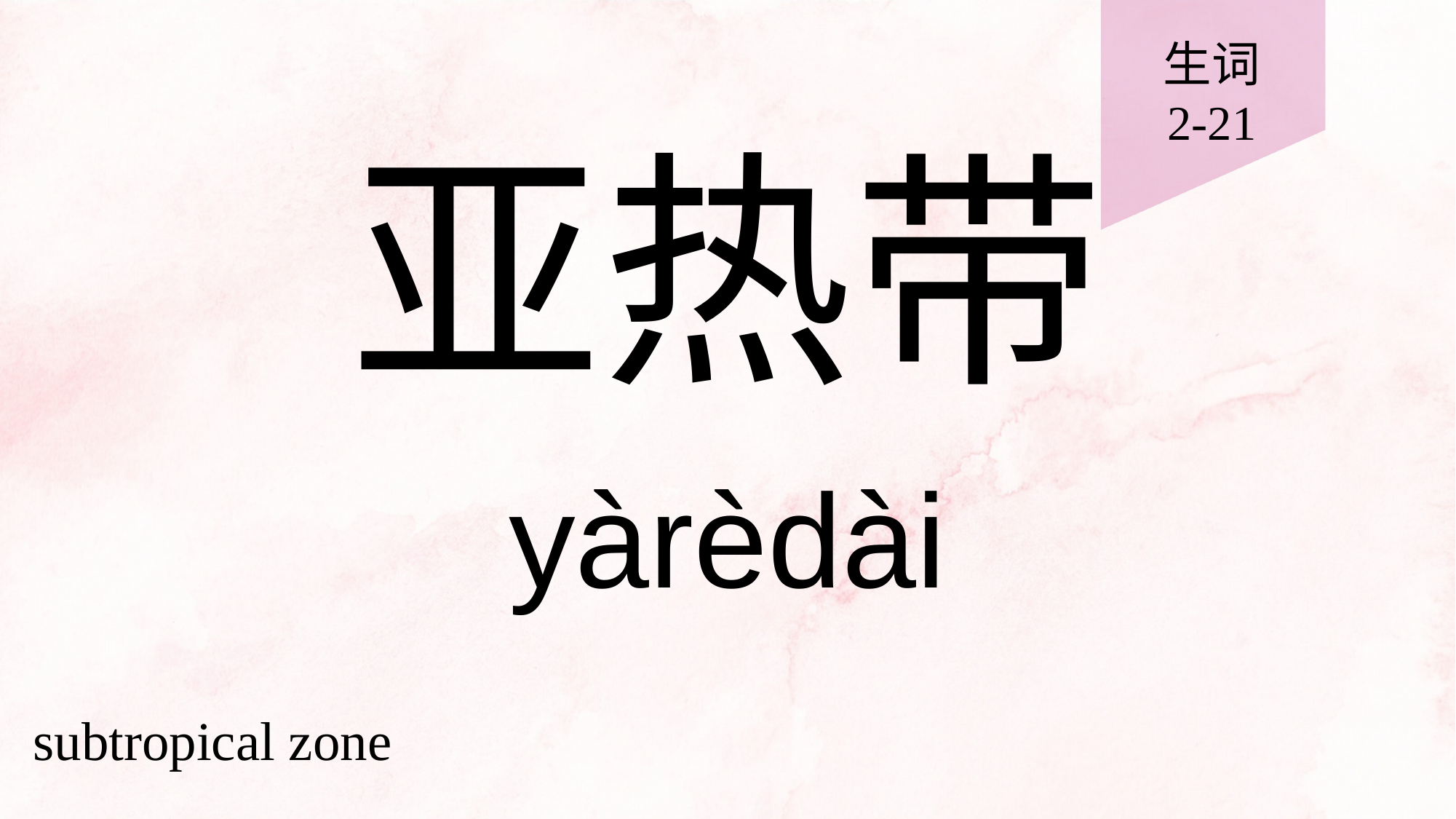

生词
2-21
# 亚热带
yàrèdài
subtropical zone